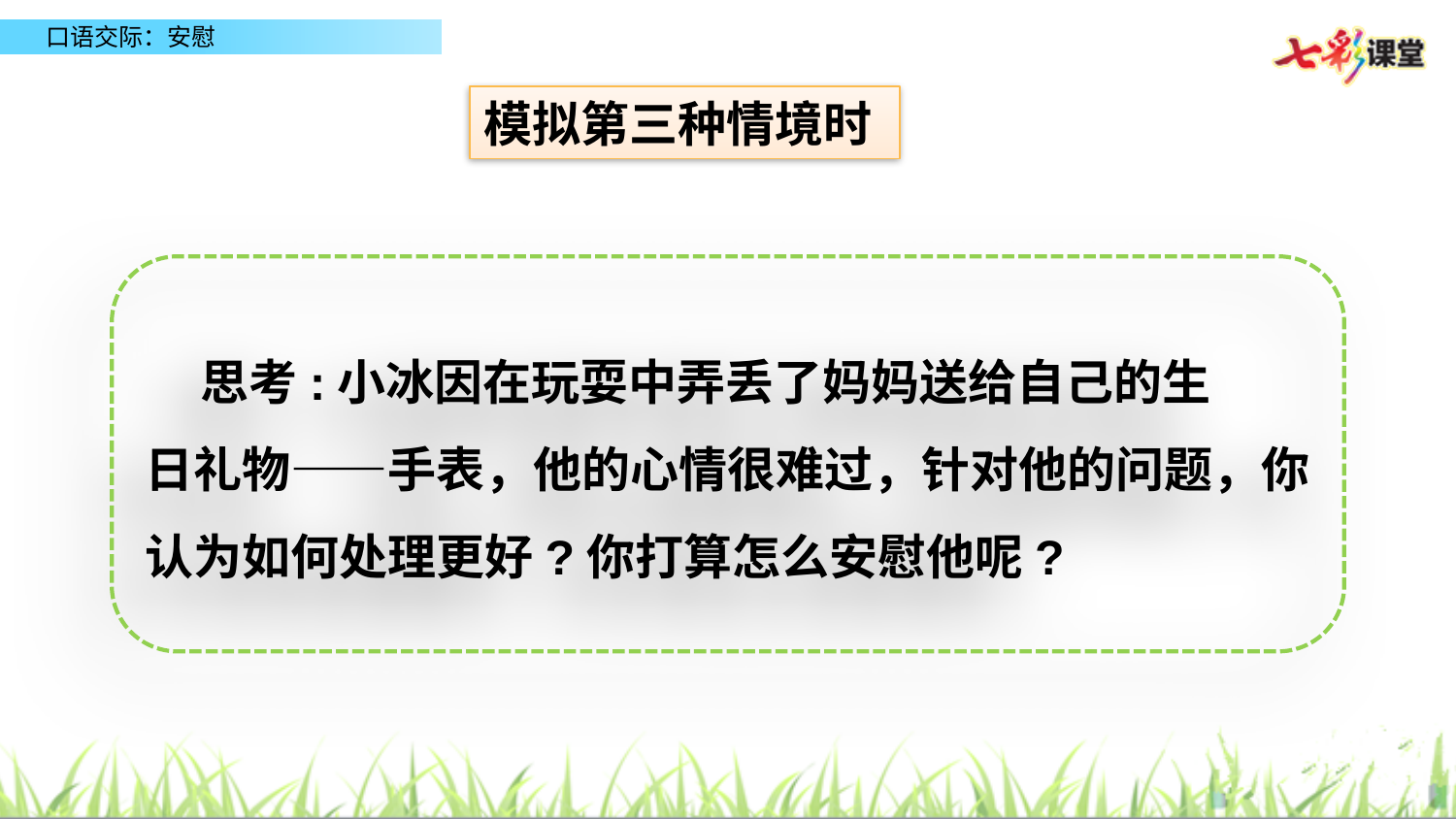

模拟第三种情境时
    思考:小冰因在玩耍中弄丢了妈妈送给自己的生
日礼物——手表，他的心情很难过，针对他的问题，你认为如何处理更好?你打算怎么安慰他呢?